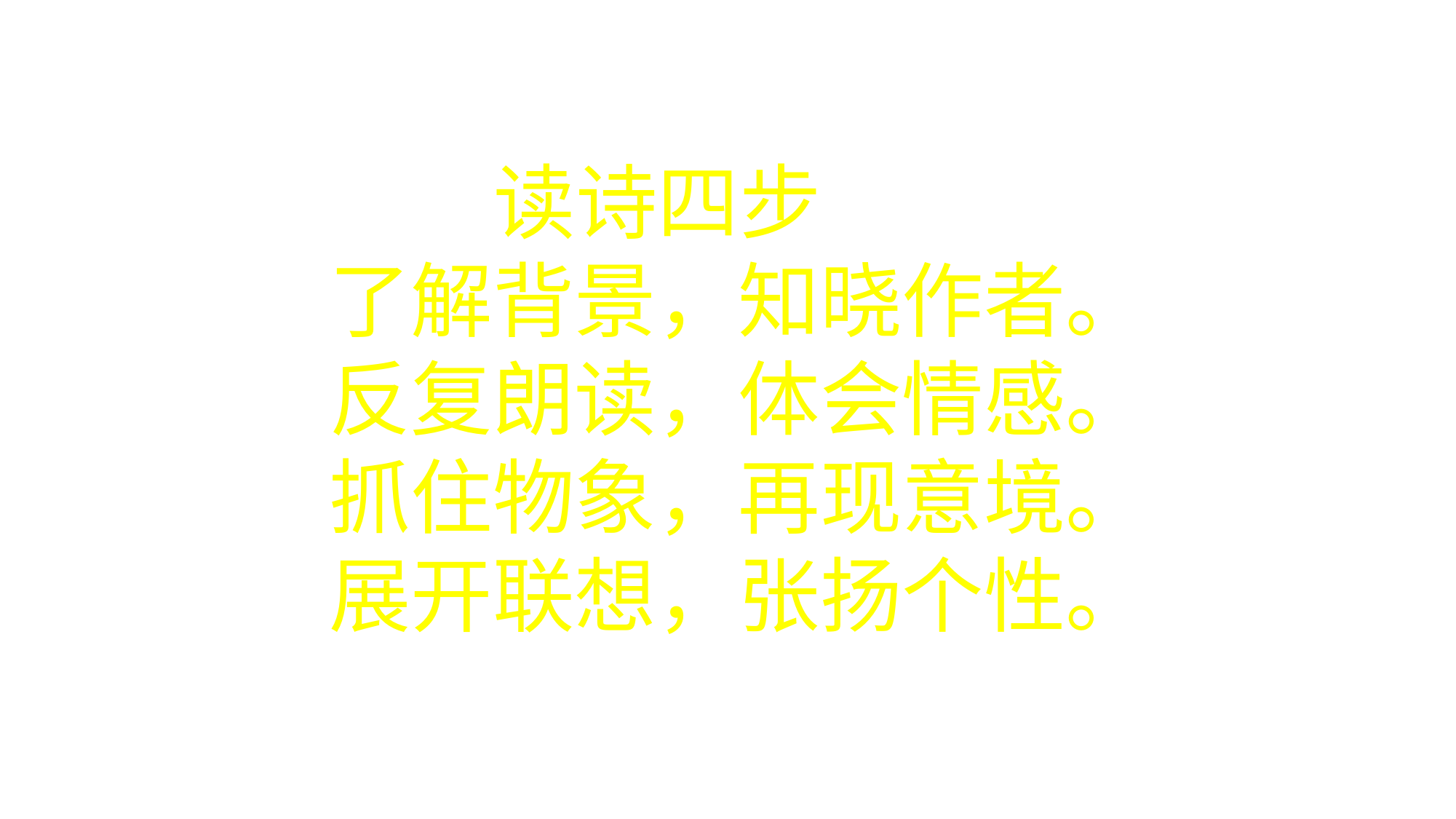

读诗四步
了解背景，知晓作者。
反复朗读，体会情感。
抓住物象，再现意境。
展开联想，张扬个性。